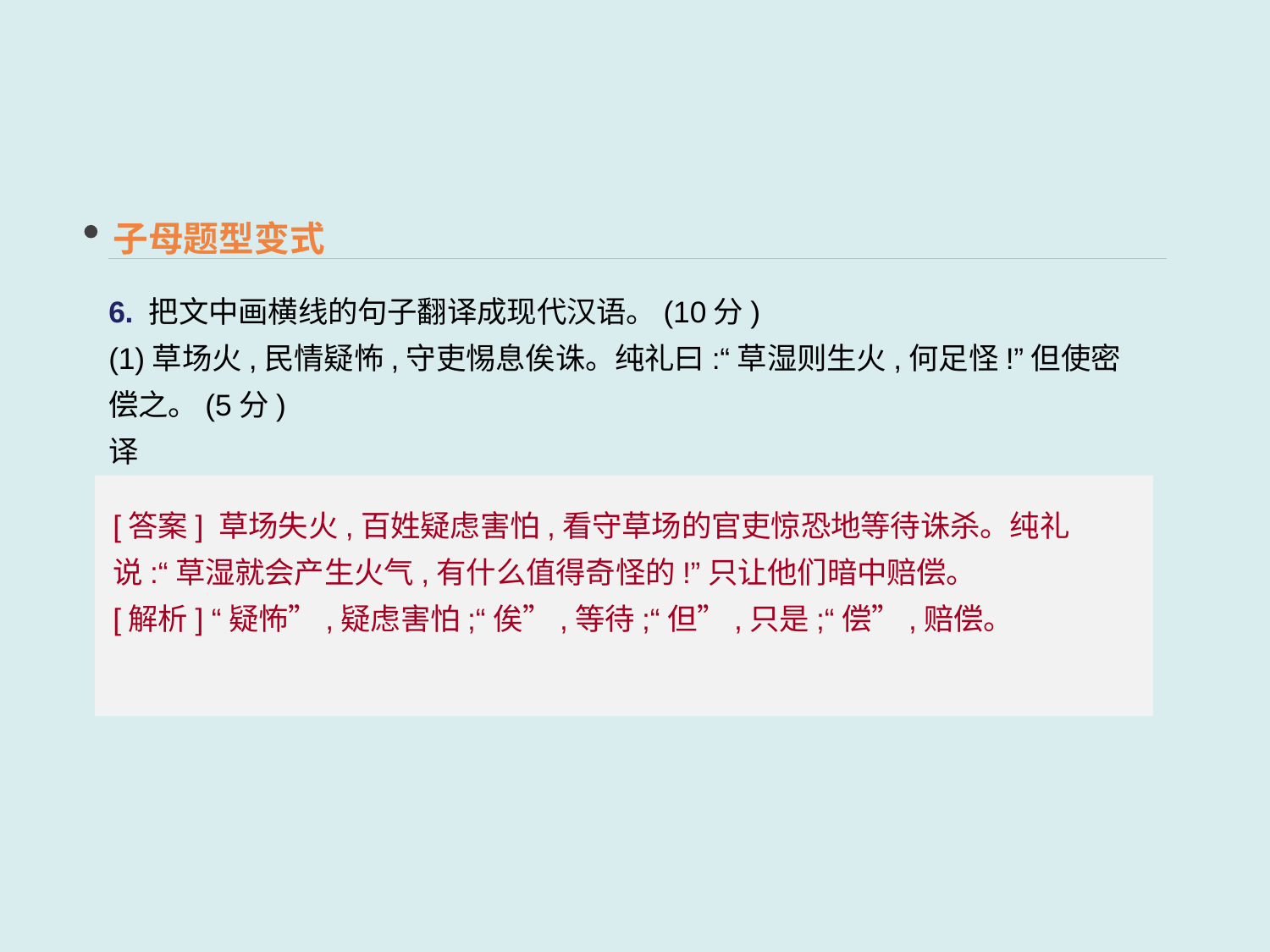

子母题型变式

6. 把文中画横线的句子翻译成现代汉语。(10分)
(1)草场火,民情疑怖,守吏惕息俟诛。纯礼曰:“草湿则生火,何足怪!”但使密偿之。(5分)
译文: ________________________________________________________________________

[答案] 草场失火,百姓疑虑害怕,看守草场的官吏惊恐地等待诛杀。纯礼说:“草湿就会产生火气,有什么值得奇怪的!”只让他们暗中赔偿。
[解析] “疑怖”,疑虑害怕;“俟”,等待;“但”,只是;“偿”,赔偿。